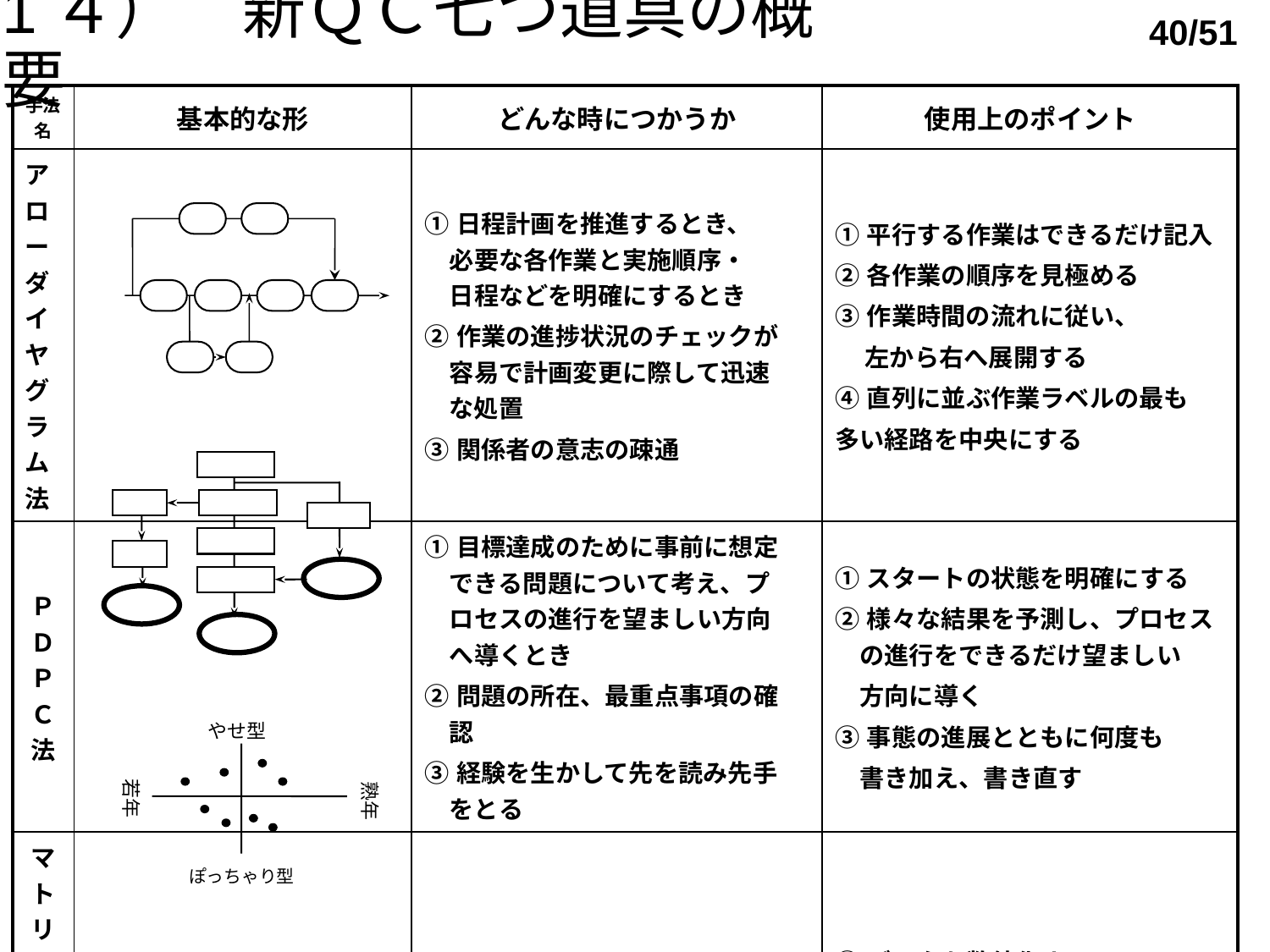

1４）　新ＱＣ七つ道具の概要
40/51
| 手法名 | 基本的な形 | どんな時につかうか | 使用上のポイント |
| --- | --- | --- | --- |
| アローダイヤグラム法 |  | ①日程計画を推進するとき、 　必要な各作業と実施順序・ 　日程などを明確にするとき ②作業の進捗状況のチェックが 　容易で計画変更に際して迅速 　な処置 ③関係者の意志の疎通 | ①平行する作業はできるだけ記入 ②各作業の順序を見極める ③作業時間の流れに従い、 左から右へ展開する ④直列に並ぶ作業ラベルの最も 多い経路を中央にする |
| ＰＤＰＣ法 |  | ①目標達成のために事前に想定 　できる問題について考え、プ 　ロセスの進行を望ましい方向 　へ導くとき ②問題の所在、最重点事項の確 　認 ③経験を生かして先を読み先手 　をとる | ①スタートの状態を明確にする ②様々な結果を予測し、プロセス 　の進行をできるだけ望ましい 　方向に導く ③事態の進展とともに何度も 　書き加え、書き直す |
| マトリックスデータ 解析法 |  | ①多くの要素から構成される収 　集した数値データを層別し、 　分類体系化して明確な結論を 　得たい | ①データを数値化する ②数値化した多量のデータを 　相関係数を用い類似性を求める ③相互に相関関係の近いグループ 　を集めて群にし、代表する概念　　　　　　 　を定める |

やせ型

若年

熟年

ぽっちゃり型